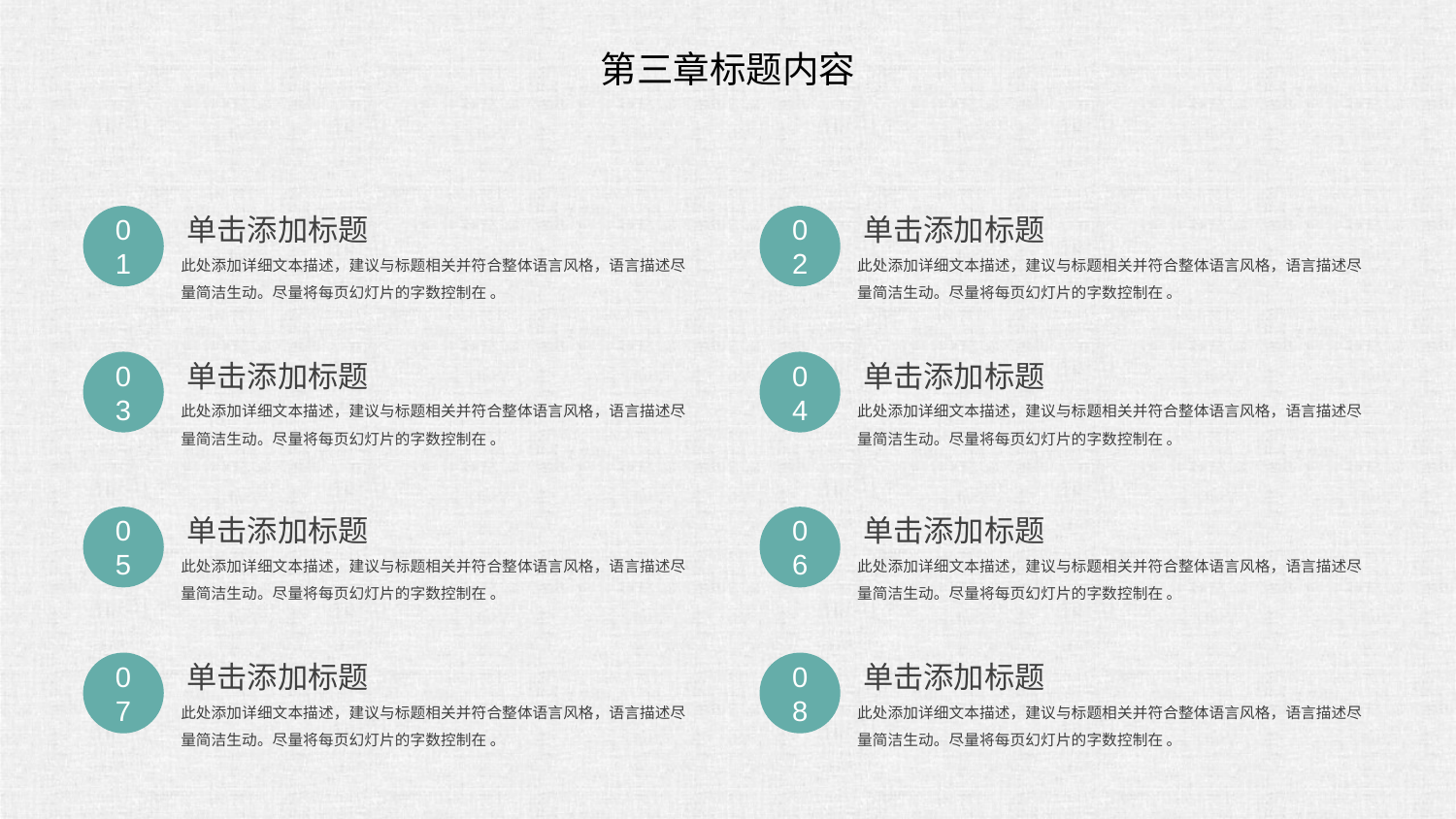

第三章标题内容
单击添加标题
此处添加详细文本描述，建议与标题相关并符合整体语言风格，语言描述尽量简洁生动。尽量将每页幻灯片的字数控制在 。
单击添加标题
此处添加详细文本描述，建议与标题相关并符合整体语言风格，语言描述尽量简洁生动。尽量将每页幻灯片的字数控制在 。
01
02
单击添加标题
此处添加详细文本描述，建议与标题相关并符合整体语言风格，语言描述尽量简洁生动。尽量将每页幻灯片的字数控制在 。
单击添加标题
此处添加详细文本描述，建议与标题相关并符合整体语言风格，语言描述尽量简洁生动。尽量将每页幻灯片的字数控制在 。
03
04
单击添加标题
此处添加详细文本描述，建议与标题相关并符合整体语言风格，语言描述尽量简洁生动。尽量将每页幻灯片的字数控制在 。
单击添加标题
此处添加详细文本描述，建议与标题相关并符合整体语言风格，语言描述尽量简洁生动。尽量将每页幻灯片的字数控制在 。
05
06
单击添加标题
此处添加详细文本描述，建议与标题相关并符合整体语言风格，语言描述尽量简洁生动。尽量将每页幻灯片的字数控制在 。
单击添加标题
此处添加详细文本描述，建议与标题相关并符合整体语言风格，语言描述尽量简洁生动。尽量将每页幻灯片的字数控制在 。
07
08